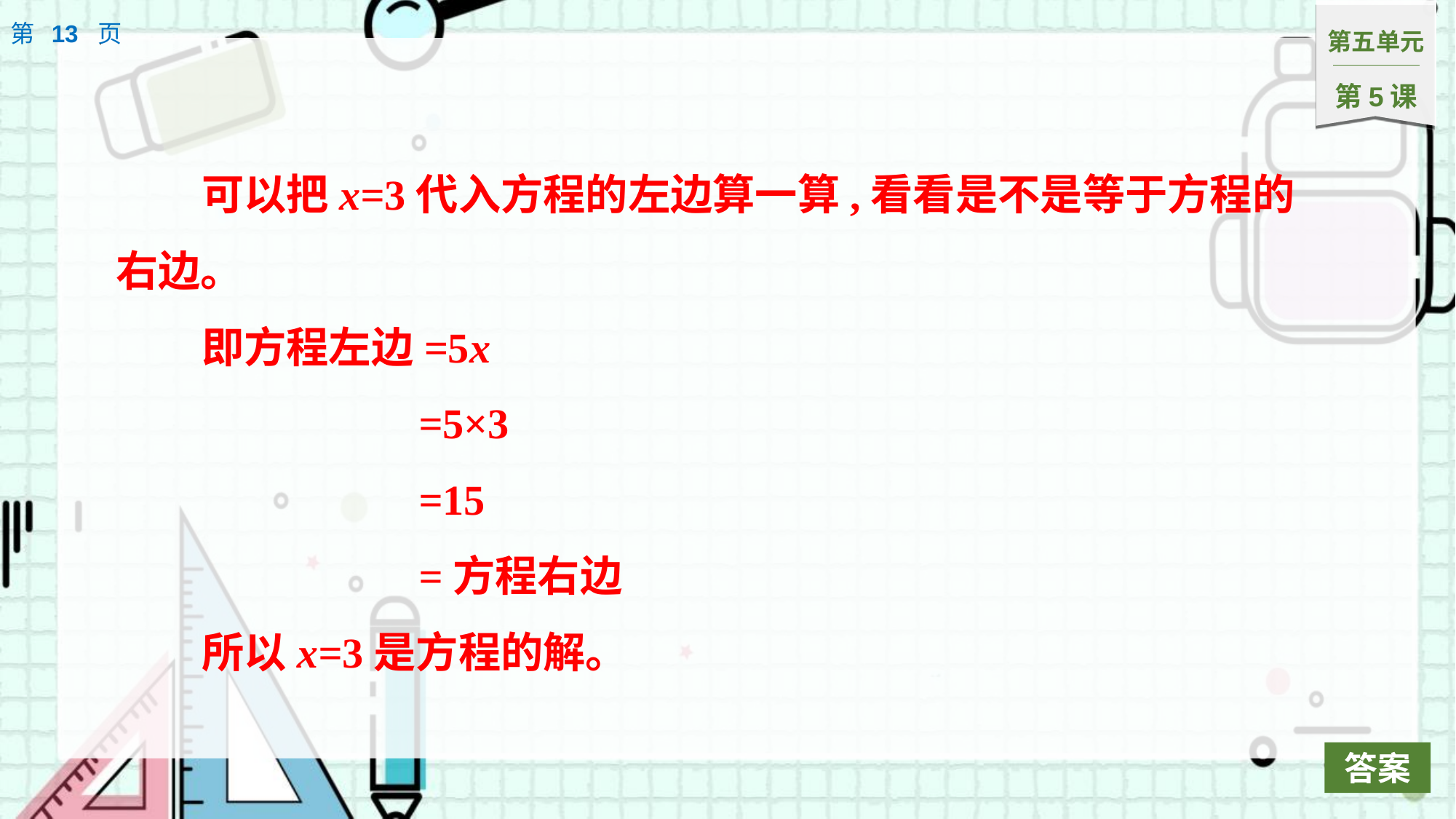

可以把x=3代入方程的左边算一算,看看是不是等于方程的右边。
即方程左边=5x
		        =5×3
		        =15
          	        =方程右边
所以x=3是方程的解。

答案